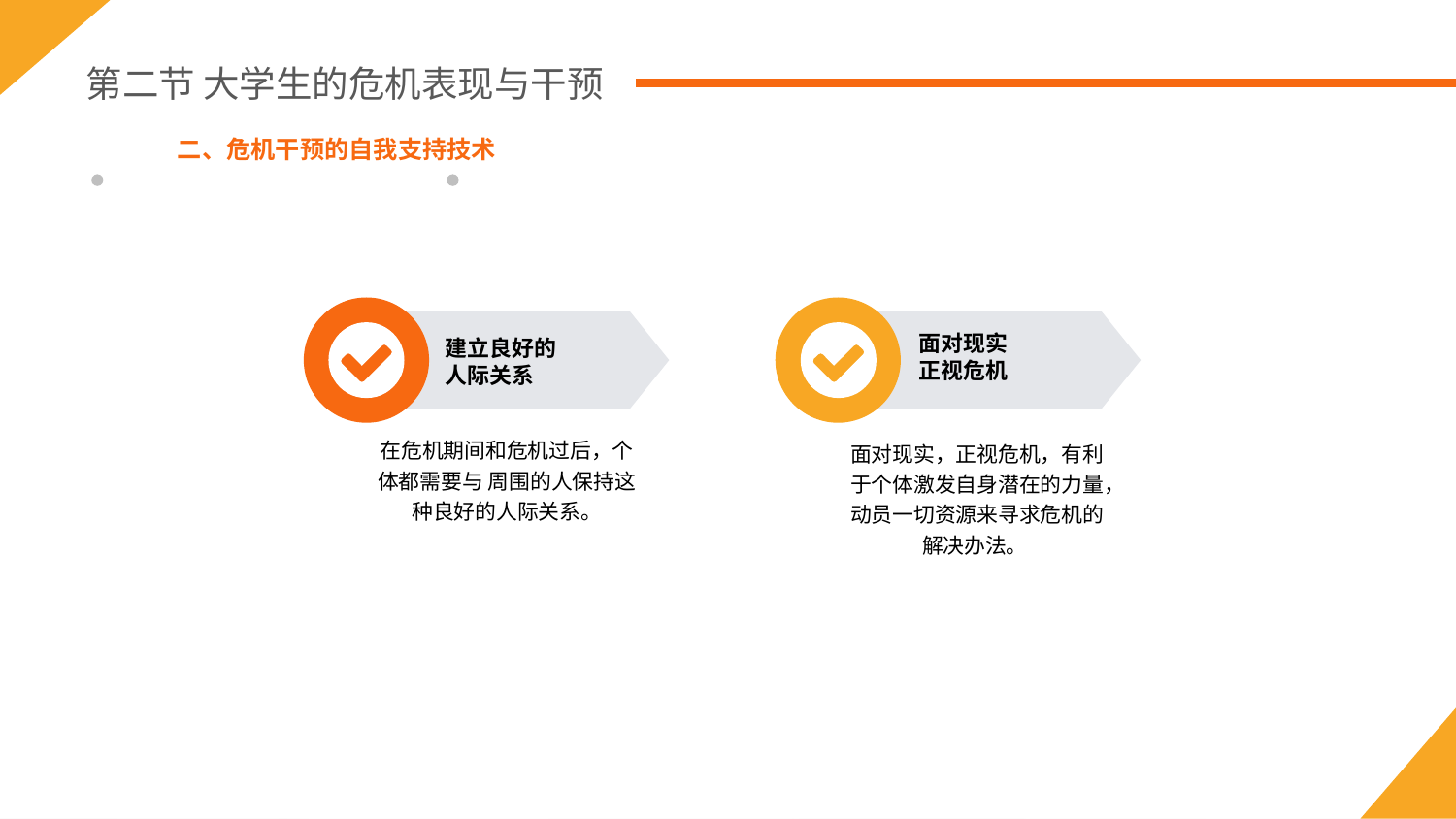

第二节 大学生的危机表现与干预
二、危机干预的自我支持技术

面对现实
正视危机
建立良好的
人际关系
面对现实，正视危机，有利于个体激发自身潜在的力量，动员一切资源来寻求危机的解决办法。
在危机期间和危机过后，个体都需要与 周围的人保持这种良好的人际关系。